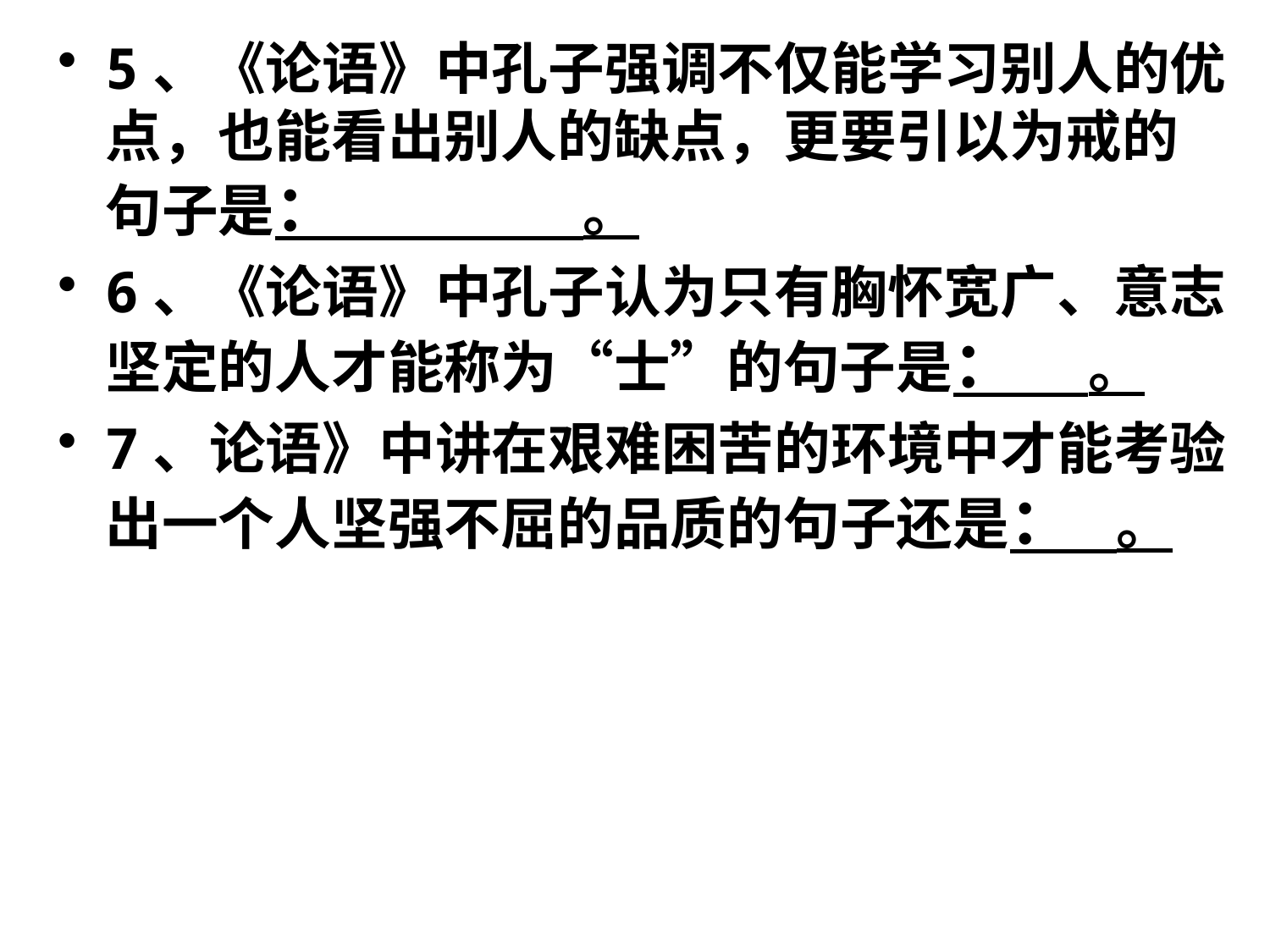

5、《论语》中孔子强调不仅能学习别人的优点，也能看出别人的缺点，更要引以为戒的句子是：                 。
6、《论语》中孔子认为只有胸怀宽广、意志坚定的人才能称为“士”的句子是：     。
7、论语》中讲在艰难困苦的环境中才能考验出一个人坚强不屈的品质的句子还是：   。

#